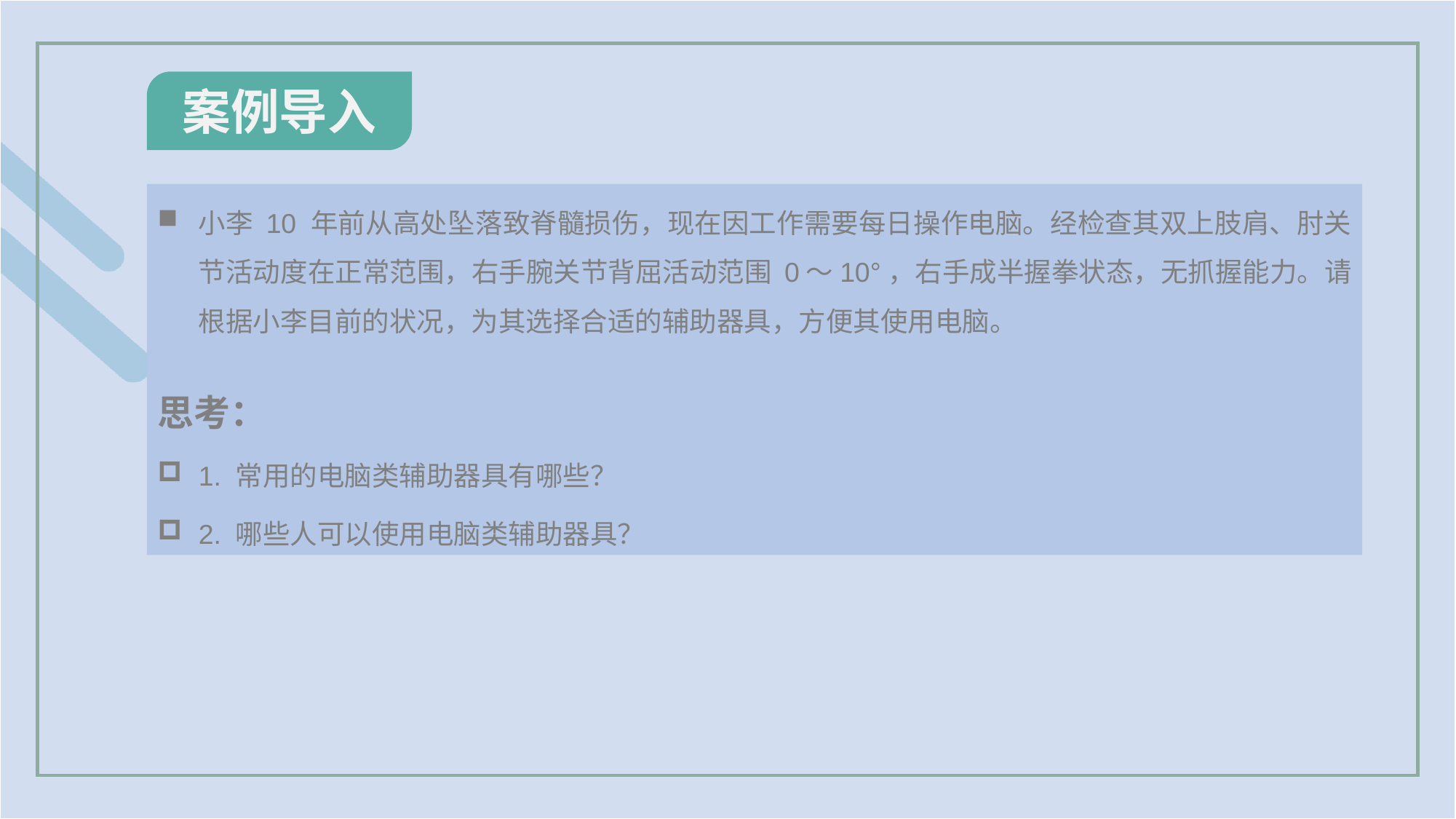

案例导入
小李 10 年前从高处坠落致脊髓损伤，现在因工作需要每日操作电脑。经检查其双上肢肩、肘关节活动度在正常范围，右手腕关节背屈活动范围 0～10°，右手成半握拳状态，无抓握能力。请根据小李目前的状况，为其选择合适的辅助器具，方便其使用电脑。
思考：
1. 常用的电脑类辅助器具有哪些？
2. 哪些人可以使用电脑类辅助器具？